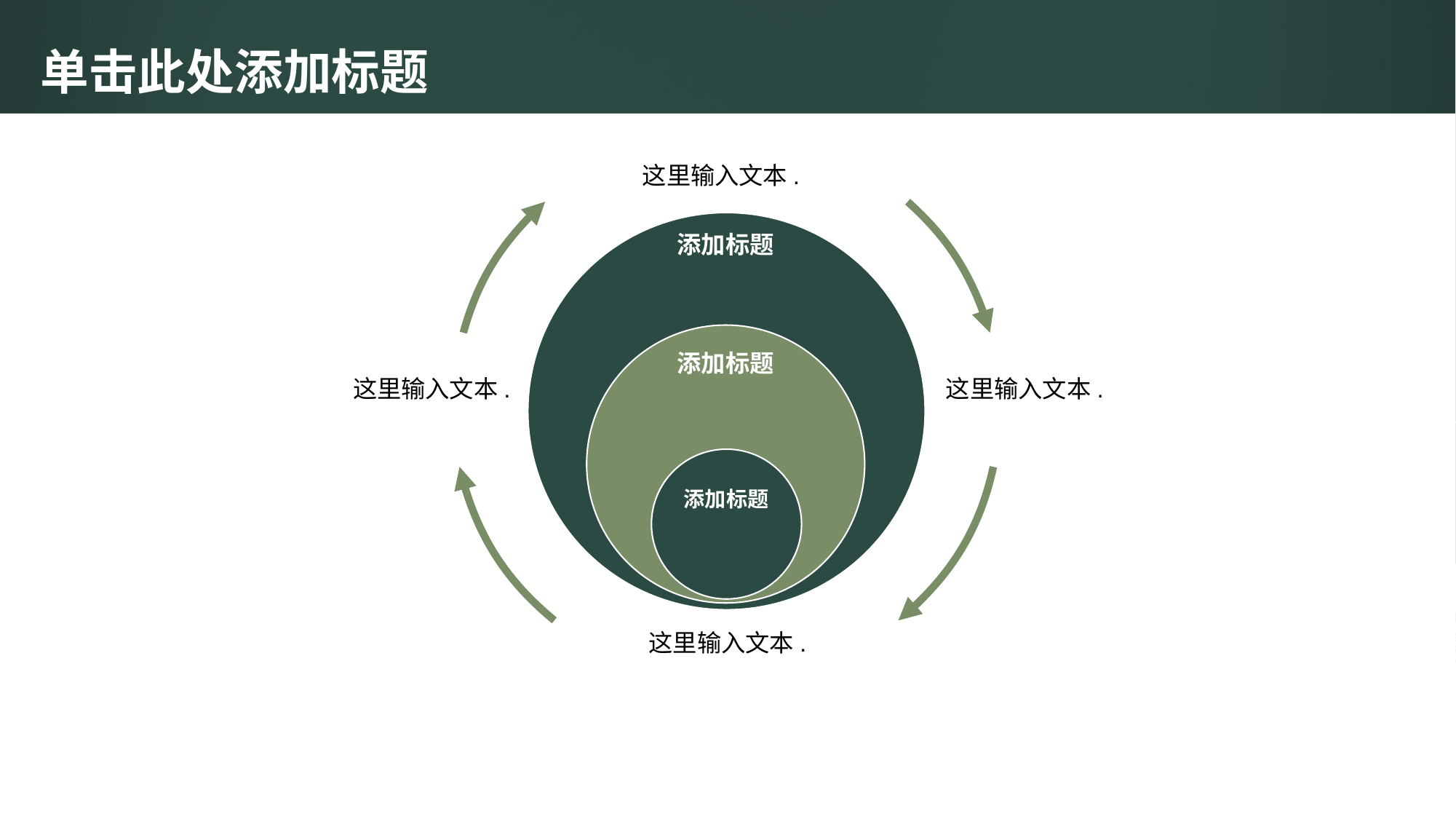

# 单击此处添加标题
这里输入文本.
这里输入文本.
这里输入文本.
这里输入文本.

添加标题

添加标题

添加标题